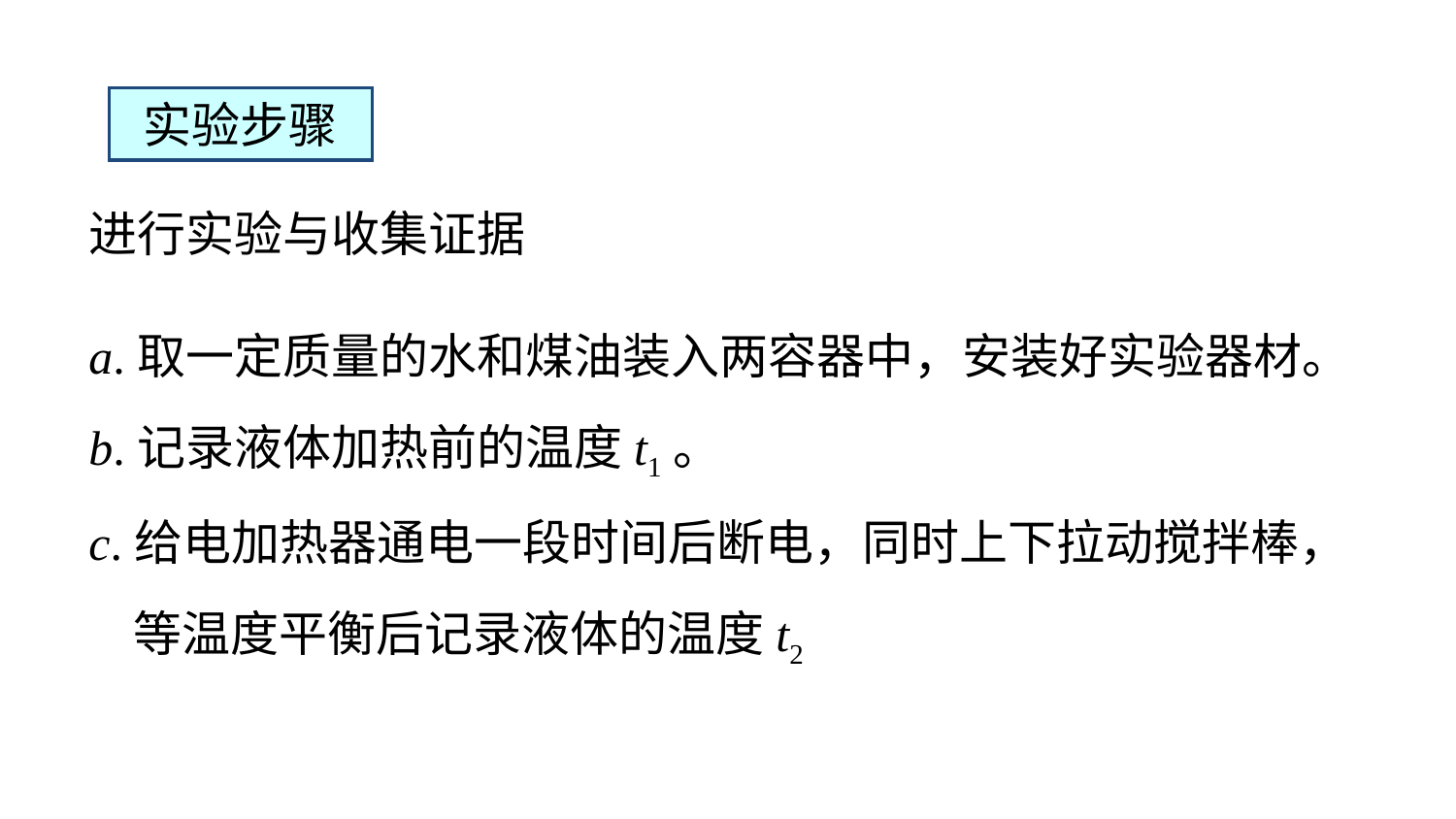

实验步骤
进行实验与收集证据
a.取一定质量的水和煤油装入两容器中，安装好实验器材。
b.记录液体加热前的温度t1。
c.给电加热器通电一段时间后断电，同时上下拉动搅拌棒，
   等温度平衡后记录液体的温度t2